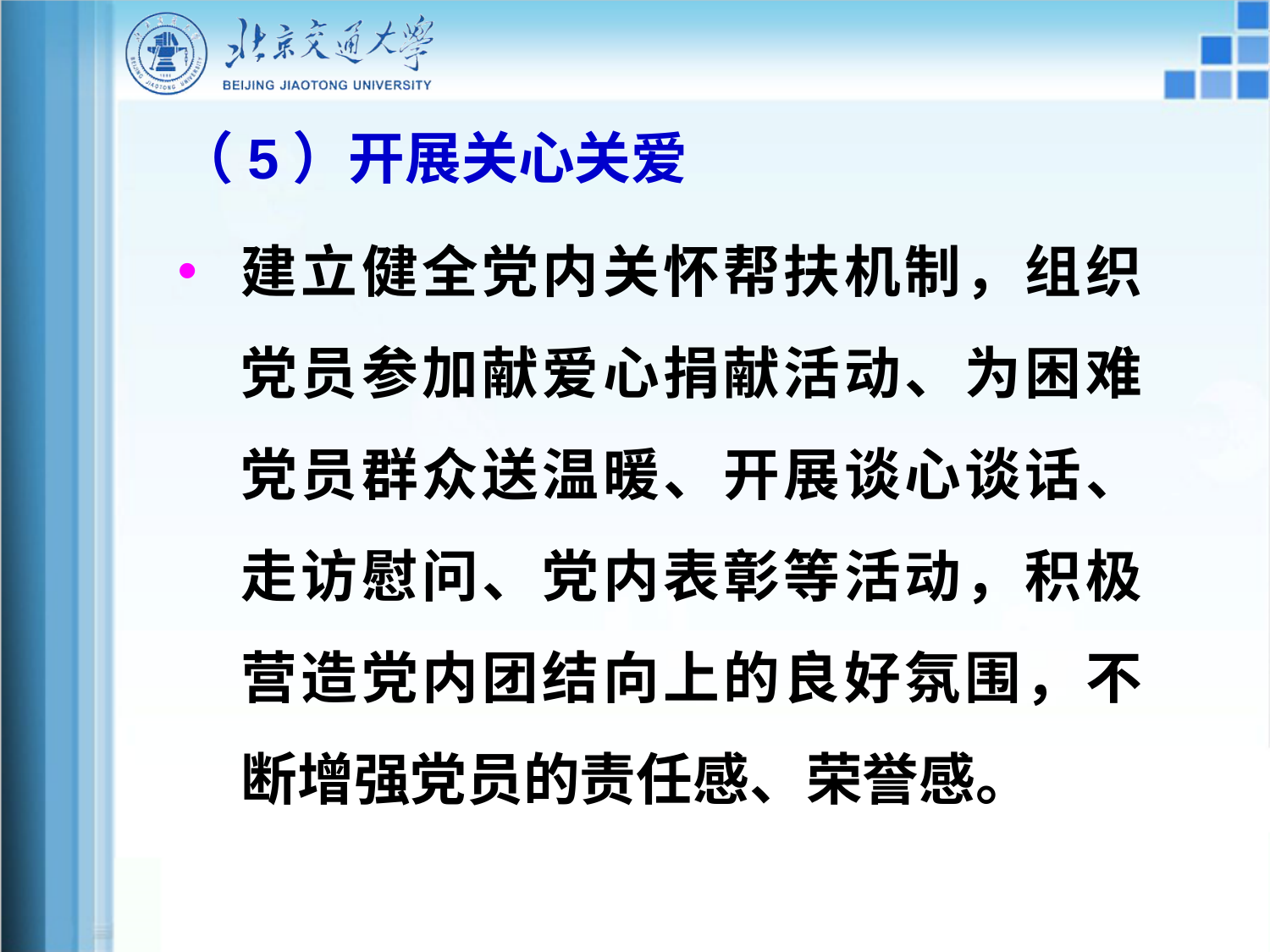

（5）开展关心关爱
建立健全党内关怀帮扶机制，组织党员参加献爱心捐献活动、为困难党员群众送温暖、开展谈心谈话、走访慰问、党内表彰等活动，积极营造党内团结向上的良好氛围，不断增强党员的责任感、荣誉感。